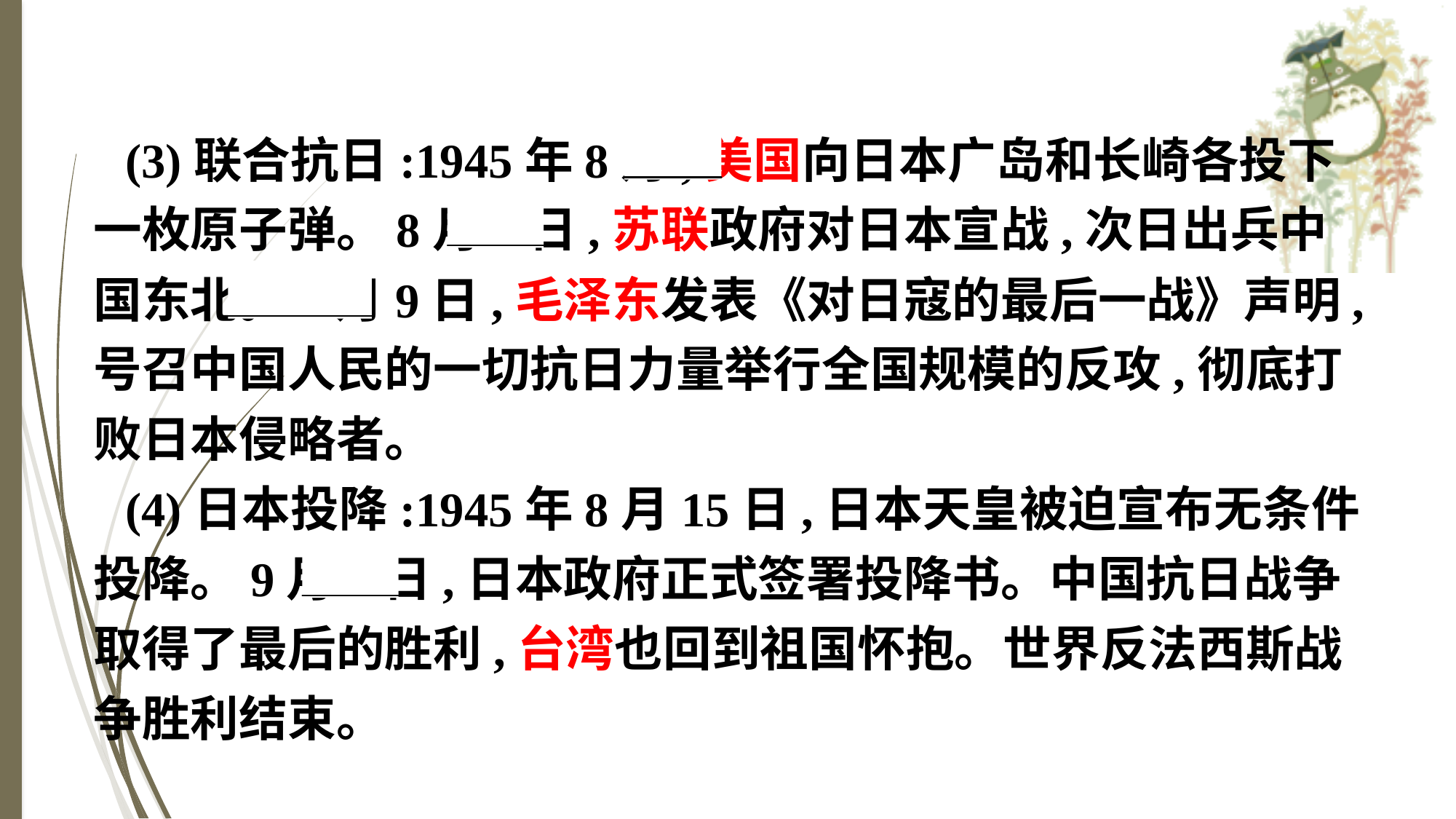

(3)联合抗日:1945年8月,美国向日本广岛和长崎各投下一枚原子弹。8月8日,苏联政府对日本宣战,次日出兵中国东北。8月9日,毛泽东发表《对日寇的最后一战》声明,号召中国人民的一切抗日力量举行全国规模的反攻,彻底打败日本侵略者。
(4)日本投降:1945年8月15日,日本天皇被迫宣布无条件投降。9月2日,日本政府正式签署投降书。中国抗日战争取得了最后的胜利,台湾也回到祖国怀抱。世界反法西斯战争胜利结束。